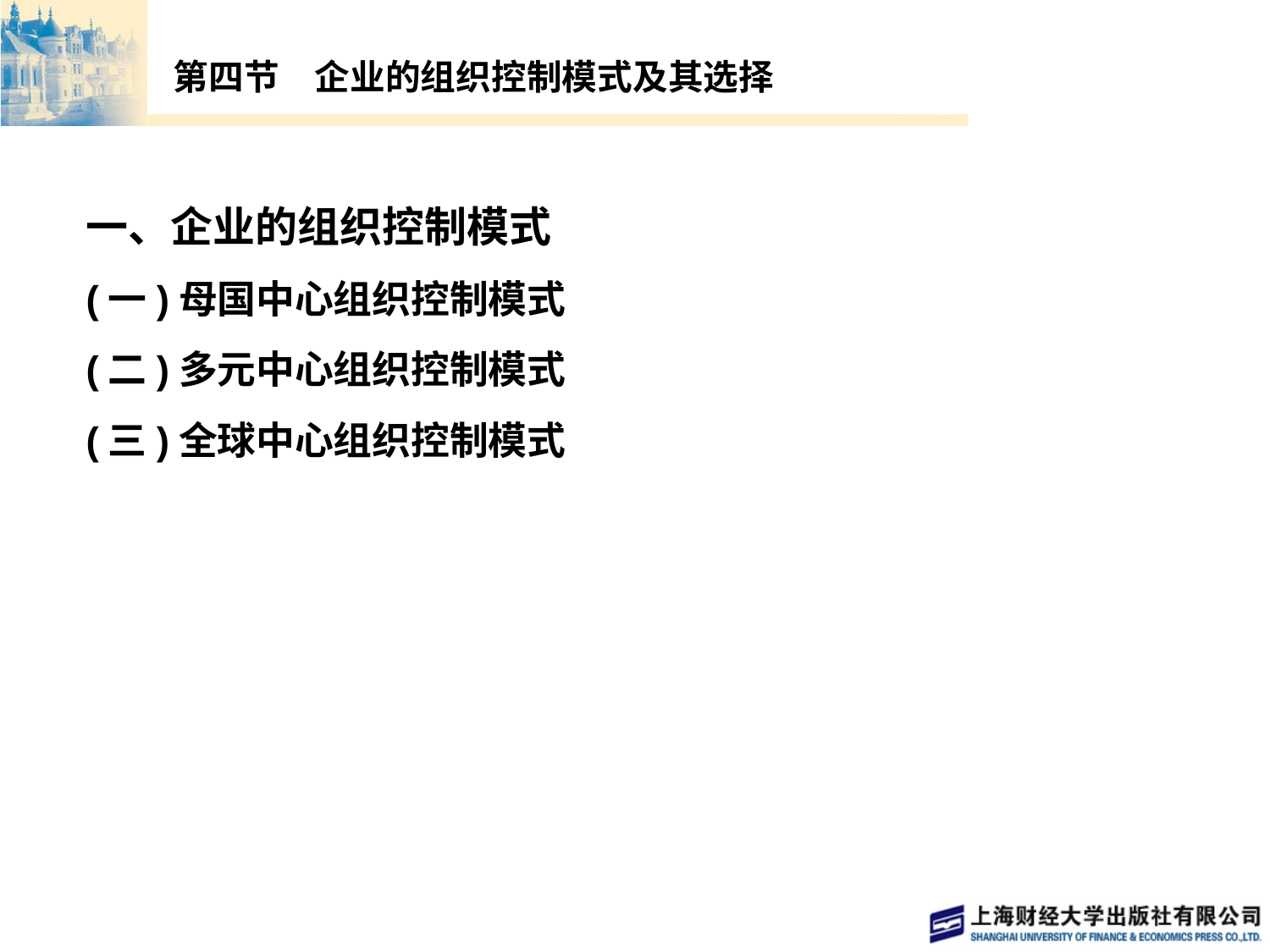

# 第四节　企业的组织控制模式及其选择
一、企业的组织控制模式
(一)母国中心组织控制模式
(二)多元中心组织控制模式
(三)全球中心组织控制模式